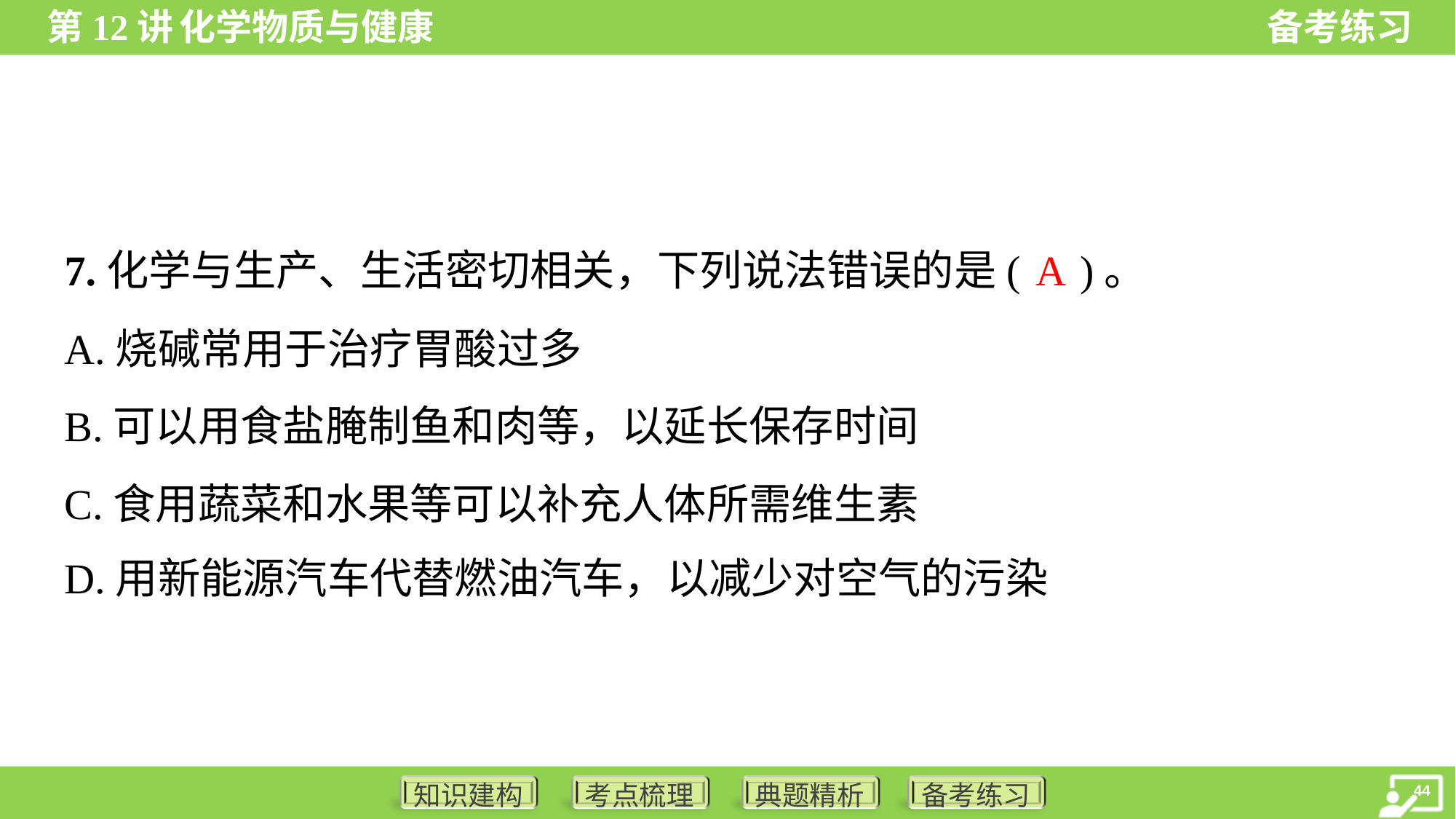

A
7.化学与生产、生活密切相关，下列说法错误的是(     )。
A.烧碱常用于治疗胃酸过多
B.可以用食盐腌制鱼和肉等，以延长保存时间
C.食用蔬菜和水果等可以补充人体所需维生素
D.用新能源汽车代替燃油汽车，以减少对空气的污染